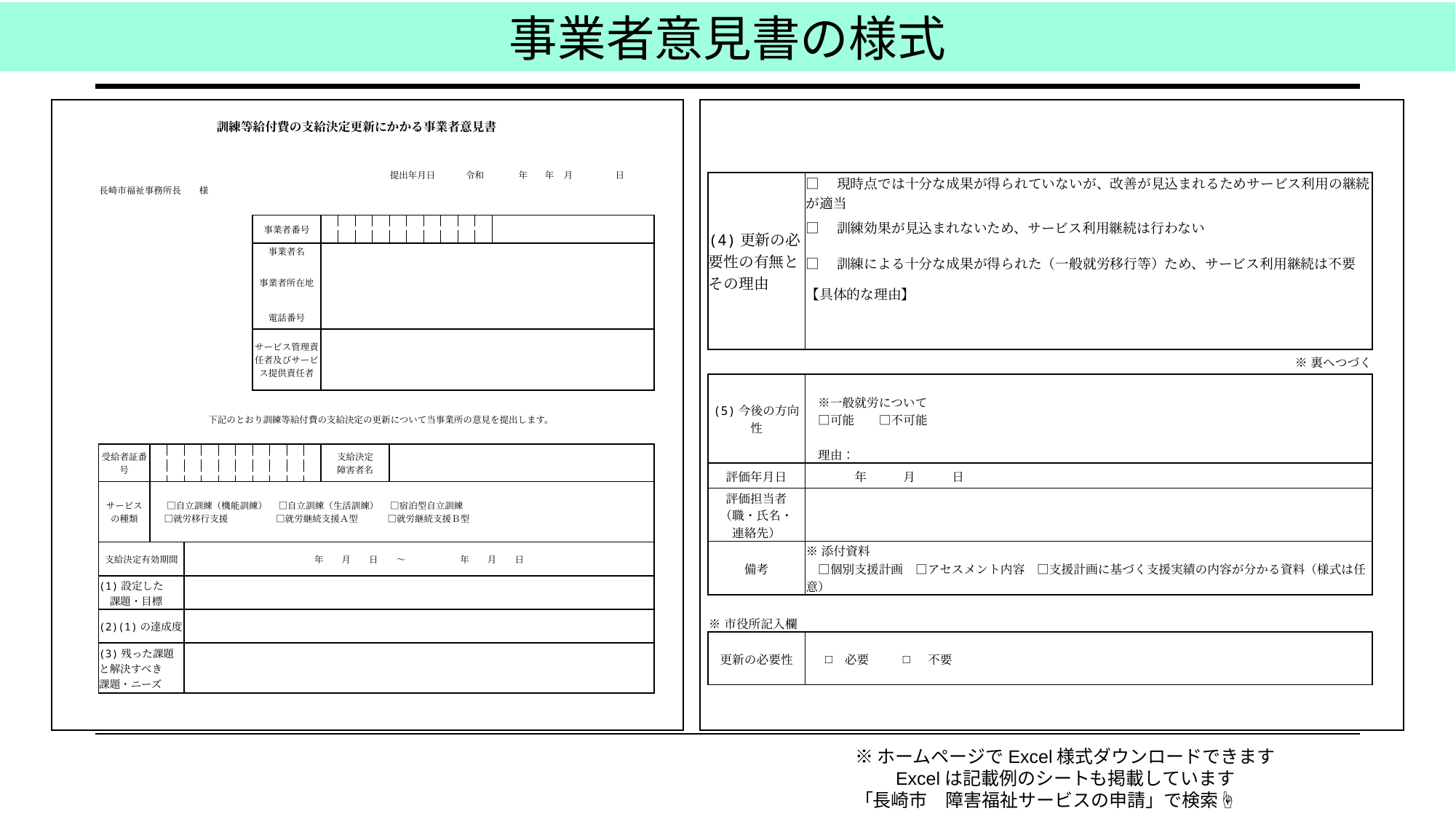

事業者意見書の様式

| 訓練等給付費の支給決定更新にかかる事業者意見書 |  |  |  |  |  |  |  |  |  |  |  |  |  |  |  |  |  |  |  |  |  |  |  |  |  |  |  |  |
| --- | --- | --- | --- | --- | --- | --- | --- | --- | --- | --- | --- | --- | --- | --- | --- | --- | --- | --- | --- | --- | --- | --- | --- | --- | --- | --- | --- | --- |
|  |  |  |  |  |  |  |  |  |  |  |  |  |  |  |  |  |  |  |  |  |  |  |  |  |  |  |  |  |
|  |  |  |  |  |  |  |  |  |  |  |  |  |  |  |  |  | 提出年月日 |  |  |  | 令和 |  |  | 年 | 年 | 月 |  | 日 |
| 長崎市福祉事務所長　　様 |  |  |  |  |  |  |  |  |  |  |  |  |  |  |  |  |  |  |  |  |  |  |  |  |  |  |  |  |
|  |  |  |  |  |  |  |  |  |  |  |  |  |  |  |  |  |  |  |  |  |  |  |  |  |  |  |  |  |
|  |  |  |  |  |  |  |  |  | 事業者番号 |  |  |  |  |  |  |  |  |  |  |  |  |  |  |  |  |  |  |  |
|  |  |  |  |  |  |  |  |  | 事業者名 |  |  |  |  |  |  |  |  |  |  |  |  |  |  |  |  |  |  |  |
|  |  |  |  |  |  |  |  |  |  |  |  |  |  |  |  |  |  |  |  |  |  |  |  |  |  |  |  |  |
|  |  |  |  |  |  |  |  |  | 事業者所在地 |  |  |  |  |  |  |  |  |  |  |  |  |  |  |  |  |  |  |  |
|  |  |  |  |  |  |  |  |  |  |  |  |  |  |  |  |  |  |  |  |  |  |  |  |  |  |  |  |  |
|  |  |  |  |  |  |  |  |  | 電話番号 |  |  |  |  |  |  |  |  |  |  |  |  |  |  |  |  |  |  |  |
|  |  |  |  |  |  |  |  |  | サービス管理責任者及びサービス提供責任者 |  |  |  |  |  |  |  |  |  |  |  |  |  |  |  |  |  |  |  |
|  |  |  |  |  |  |  |  |  |  |  |  |  |  |  |  |  |  |  |  |  |  |  |  |  |  |  |  |  |
|  |  |  |  |  |  |  |  |  |  |  |  |  |  |  |  |  |  |  |  |  |  |  |  |  |  |  |  |  |
|  |  |  |  |  |  |  |  |  |  |  |  |  |  |  |  |  |  |  |  |  |  |  |  |  |  |  |  |  |
| 下記のとおり訓練等給付費の支給決定の更新について当事業所の意見を提出します。 |  |  |  |  |  |  |  |  |  |  |  |  |  |  |  |  |  |  |  |  |  |  |  |  |  |  |  |  |
|  |  |  |  |  |  |  |  |  |  |  |  |  |  |  |  |  |  |  |  |  |  |  |  |  |  |  |  |  |
| 受給者証番号 |  |  |  |  |  |  |  |  |  |  |  |  | 支給決定 障害者名 |  |  |  |  |  |  |  |  |  |  |  |  |  |  |  |
| サービス の種類 |  |  | □自立訓練（機能訓練）　 □自立訓練（生活訓練）　 □宿泊型自立訓練 　□就労移行支援　　 　　　□就労継続支援Ａ型　　 　□就労継続支援Ｂ型 |  |  |  |  |  |  |  |  |  |  |  |  |  |  |  |  |  |  |  |  |  |  |  |  |  |
| 支給決定有効期間 |  |  |  |  | 年　　月　　日　　～　　　　　　年　　月　　日 |  |  |  |  |  |  |  |  |  |  |  |  |  |  |  |  |  |  |  |  |  |  |  |
| (1)設定した 　課題・目標 |  |  |  |  |  |  |  |  |  |  |  |  |  |  |  |  |  |  |  |  |  |  |  |  |  |  |  |  |
| (2)(1)の達成度 |  |  |  |  |  |  |  |  |  |  |  |  |  |  |  |  |  |  |  |  |  |  |  |  |  |  |  |  |
| (3)残った課題と解決すべき 課題・ニーズ |  |  |  |  |  |  |  |  |  |  |  |  |  |  |  |  |  |  |  |  |  |  |  |  |  |  |  |  |
| (4)更新の必要性の有無とその理由 |  |  |  |  | □　現時点では十分な成果が得られていないが、改善が見込まれるためサービス利用の継続が適当 |  |  |  |  |  |  |  |  |  |  |  |  |  |  |  |  |  |  |  |  |  |  |  |
| --- | --- | --- | --- | --- | --- | --- | --- | --- | --- | --- | --- | --- | --- | --- | --- | --- | --- | --- | --- | --- | --- | --- | --- | --- | --- | --- | --- | --- |
|  |  |  |  |  | □　訓練効果が見込まれないため、サービス利用継続は行わない |  |  |  |  |  |  |  |  |  |  |  |  |  |  |  |  |  |  |  |  |  |  |  |
|  |  |  |  |  | □　訓練による十分な成果が得られた（一般就労移行等）ため、サービス利用継続は不要 |  |  |  |  |  |  |  |  |  |  |  |  |  |  |  |  |  |  |  |  |  |  |  |
|  |  |  |  |  | 【具体的な理由】 |  |  |  |  |  |  |  |  |  |  |  |  |  |  |  |  |  |  |  |  |  |  |  |
|  |  |  |  |  |  |  |  |  |  |  |  |  |  |  | ※裏へつづく |  |  |  |  |  |  |  |  |  |  |  |  |  |
| (5)今後の方向性 |  |  |  |  |  |  |  |  |  |  |  |  |  |  |  |  |  |  |  |  |  |  |  |  |  |  |  |  |
|  |  |  |  |  | ※一般就労について 　□可能　　□不可能 　 　理由： |  |  |  |  |  |  |  |  |  |  |  |  |  |  |  |  |  |  |  |  |  |  |  |
| 評価年月日 |  |  |  |  | 年　　　月　　　日 |  |  |  |  |  |  |  |  |  |  |  |  |  |  |  |  |  |  |  |  |  |  |  |
| 評価担当者 （職・氏名・ 連絡先） |  |  |  |  |  |  |  |  |  |  |  |  |  |  |  |  |  |  |  |  |  |  |  |  |  |  |  |  |
| 備考 |  |  |  |  | ※添付資料 　□個別支援計画　□アセスメント内容　□支援計画に基づく支援実績の内容が分かる資料（様式は任意） |  |  |  |  |  |  |  |  |  |  |  |  |  |  |  |  |  |  |  |  |  |  |  |
|  |  |  |  |  |  |  |  |  |  |  |  |  |  |  |  |  |  |  |  |  |  |  |  |  |  |  |  |  |
| ※市役所記入欄 |  |  |  |  |  |  |  |  |  |  |  |  |  |  |  |  |  |  |  |  |  |  |  |  |  |  |  |  |
| 更新の必要性 |  |  |  |  |  | □ | 必要 |  |  | □ | 不要 |  |  |  |  |  |  |  |  |  |  |  |  |  |  |  |  |  |
※ホームページでExcel様式ダウンロードできます
　　Excelは記載例のシートも掲載しています
「長崎市　障害福祉サービスの申請」で検索☝